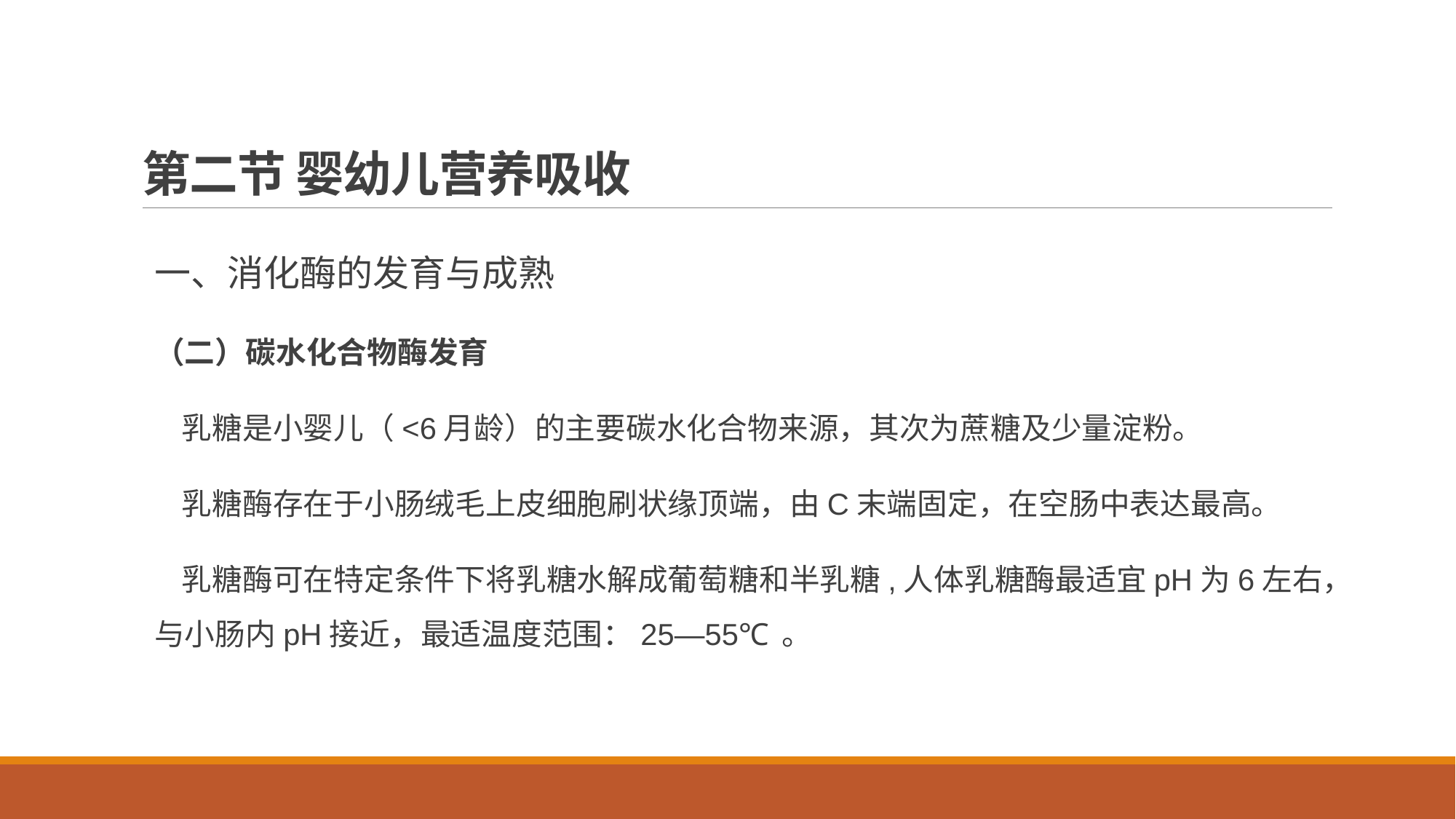

# 第二节 婴幼儿营养吸收
一、消化酶的发育与成熟
（二）碳水化合物酶发育
   乳糖是小婴儿（<6月龄）的主要碳水化合物来源，其次为蔗糖及少量淀粉。
   乳糖酶存在于小肠绒毛上皮细胞刷状缘顶端，由C末端固定，在空肠中表达最高。
   乳糖酶可在特定条件下将乳糖水解成葡萄糖和半乳糖,人体乳糖酶最适宜pH为6左右，与小肠内pH接近，最适温度范围：25—55℃。